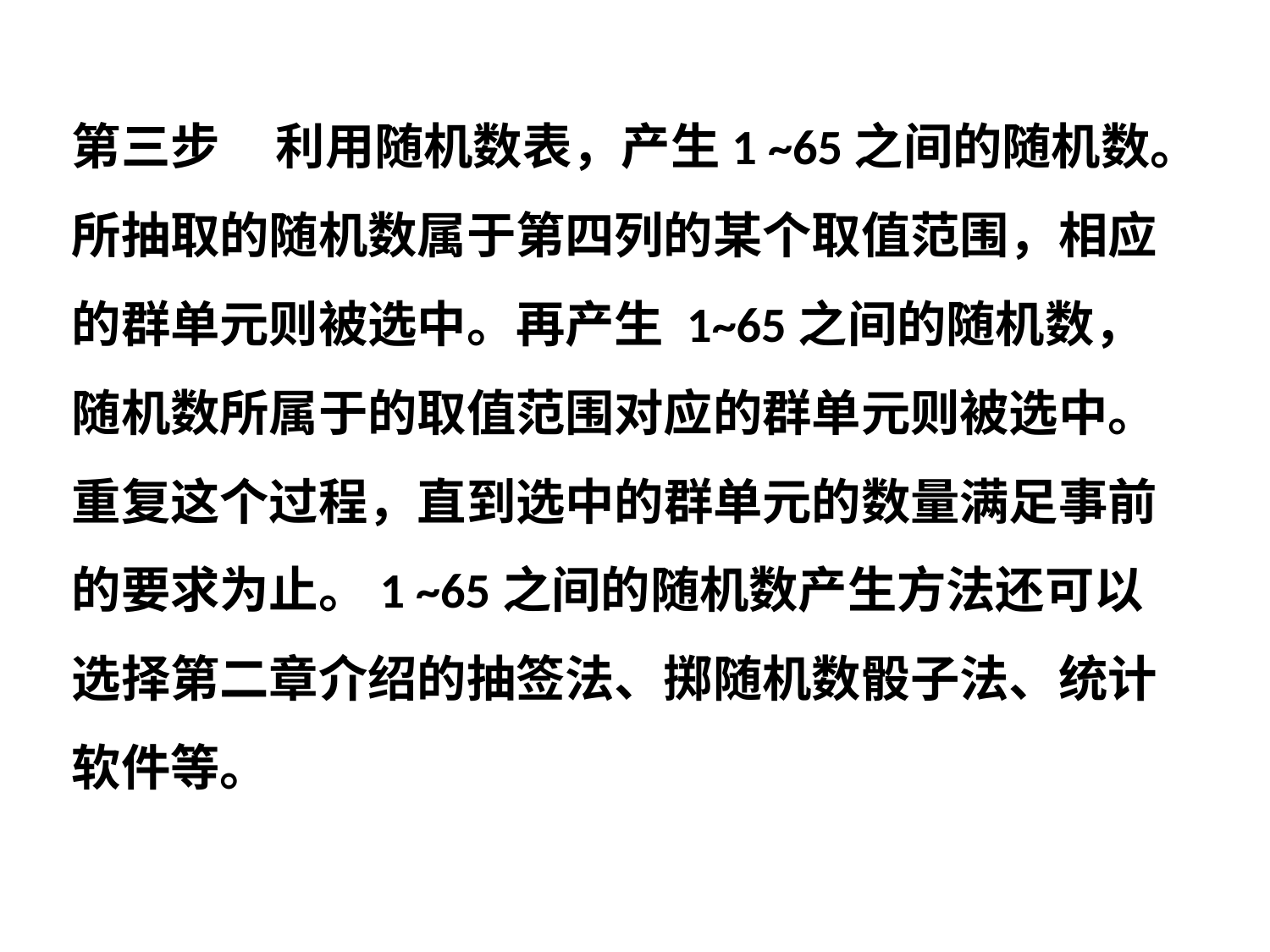

第三步     利用随机数表，产生1 ~65之间的随机数。所抽取的随机数属于第四列的某个取值范围，相应的群单元则被选中。再产生 1~65之间的随机数，随机数所属于的取值范围对应的群单元则被选中。重复这个过程，直到选中的群单元的数量满足事前的要求为止。1 ~65之间的随机数产生方法还可以选择第二章介绍的抽签法、掷随机数骰子法、统计软件等。